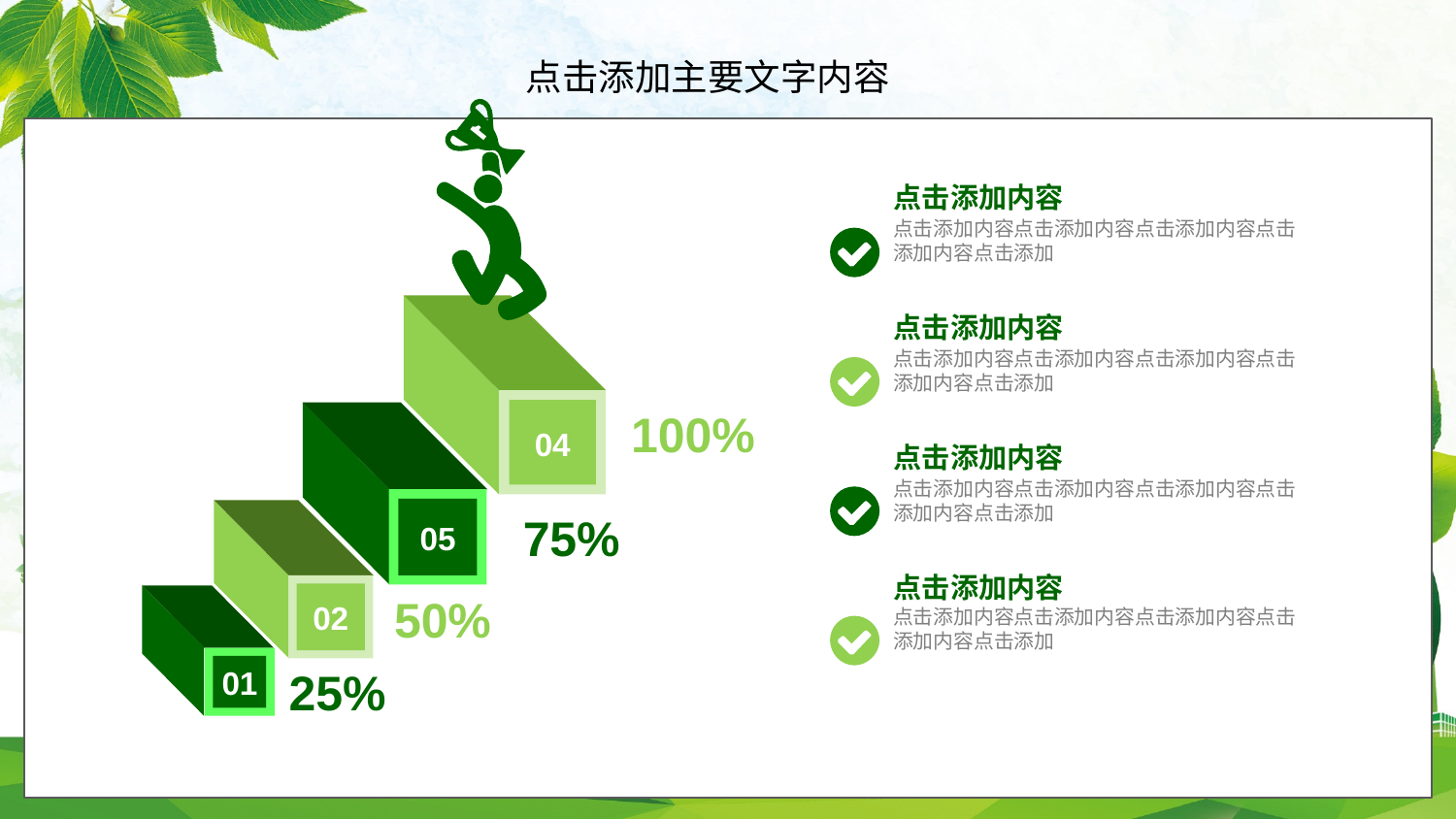

点击添加内容
点击添加内容点击添加内容点击添加内容点击添加内容点击添加

点击添加内容
点击添加内容点击添加内容点击添加内容点击添加内容点击添加

04

100%
点击添加内容
点击添加内容点击添加内容点击添加内容点击添加内容点击添加

05

75%
点击添加内容
点击添加内容点击添加内容点击添加内容点击添加内容点击添加

02

50%

01
25%